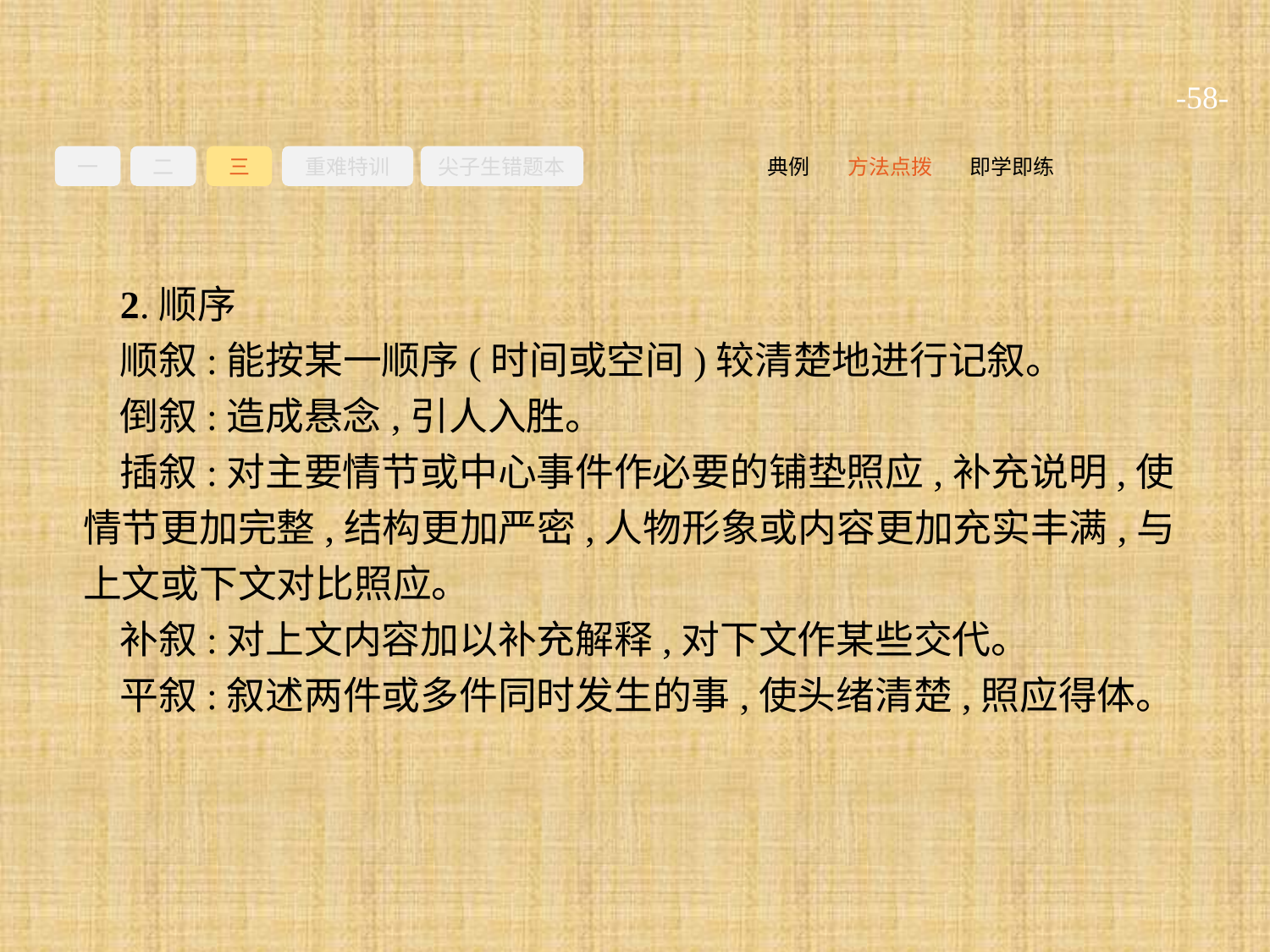

-58-
一
二
三
重难特训
尖子生错题本
即学即练
方法点拨
典例
2.顺序
顺叙:能按某一顺序(时间或空间)较清楚地进行记叙。
倒叙:造成悬念,引人入胜。
插叙:对主要情节或中心事件作必要的铺垫照应,补充说明,使情节更加完整,结构更加严密,人物形象或内容更加充实丰满,与上文或下文对比照应。
补叙:对上文内容加以补充解释,对下文作某些交代。
平叙:叙述两件或多件同时发生的事,使头绪清楚,照应得体。